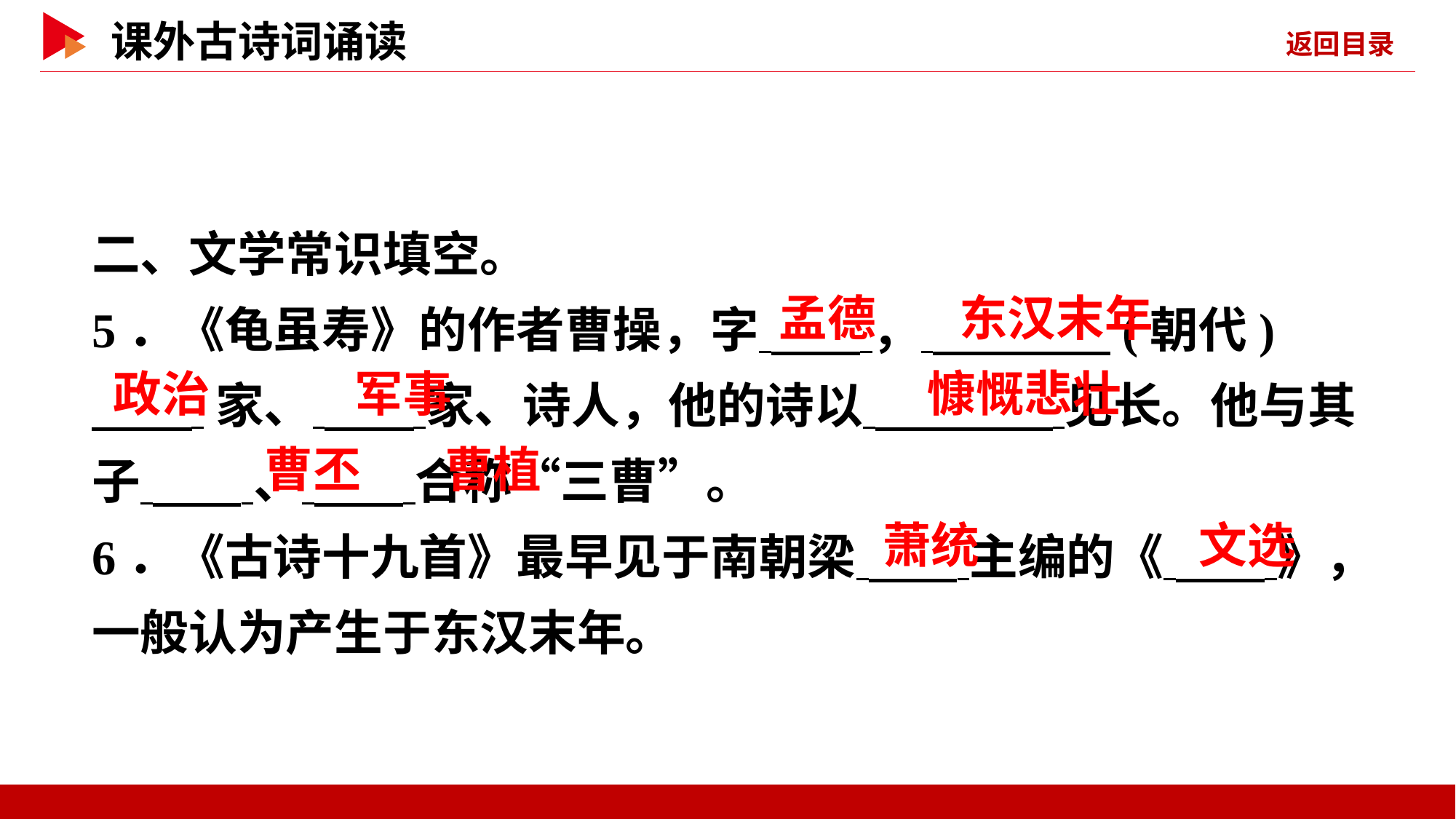

二、文学常识填空。
5．《龟虽寿》的作者曹操，字          ，                 (朝代)
          家、          家、诗人，他的诗以                  见长。他与其子          、          合称“三曹”。
6．《古诗十九首》最早见于南朝梁          主编的《          》，一般认为产生于东汉末年。
 孟德
 东汉末年
 政治
 军事
 慷慨悲壮
 曹丕
 曹植
 萧统
 文选